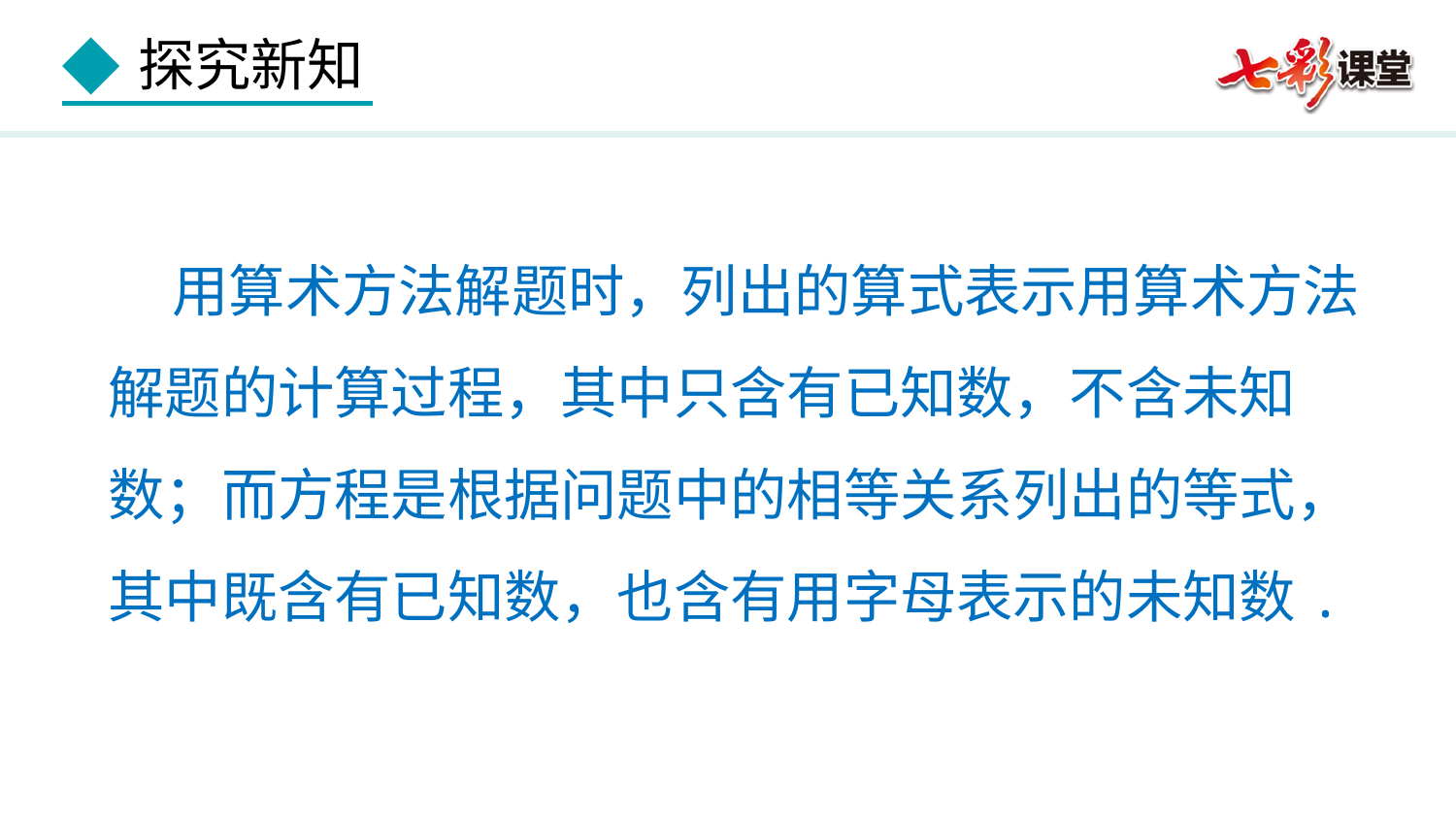

用算术方法解题时，列出的算式表示用算术方法解题的计算过程，其中只含有已知数，不含未知数；而方程是根据问题中的相等关系列出的等式，其中既含有已知数，也含有用字母表示的未知数.